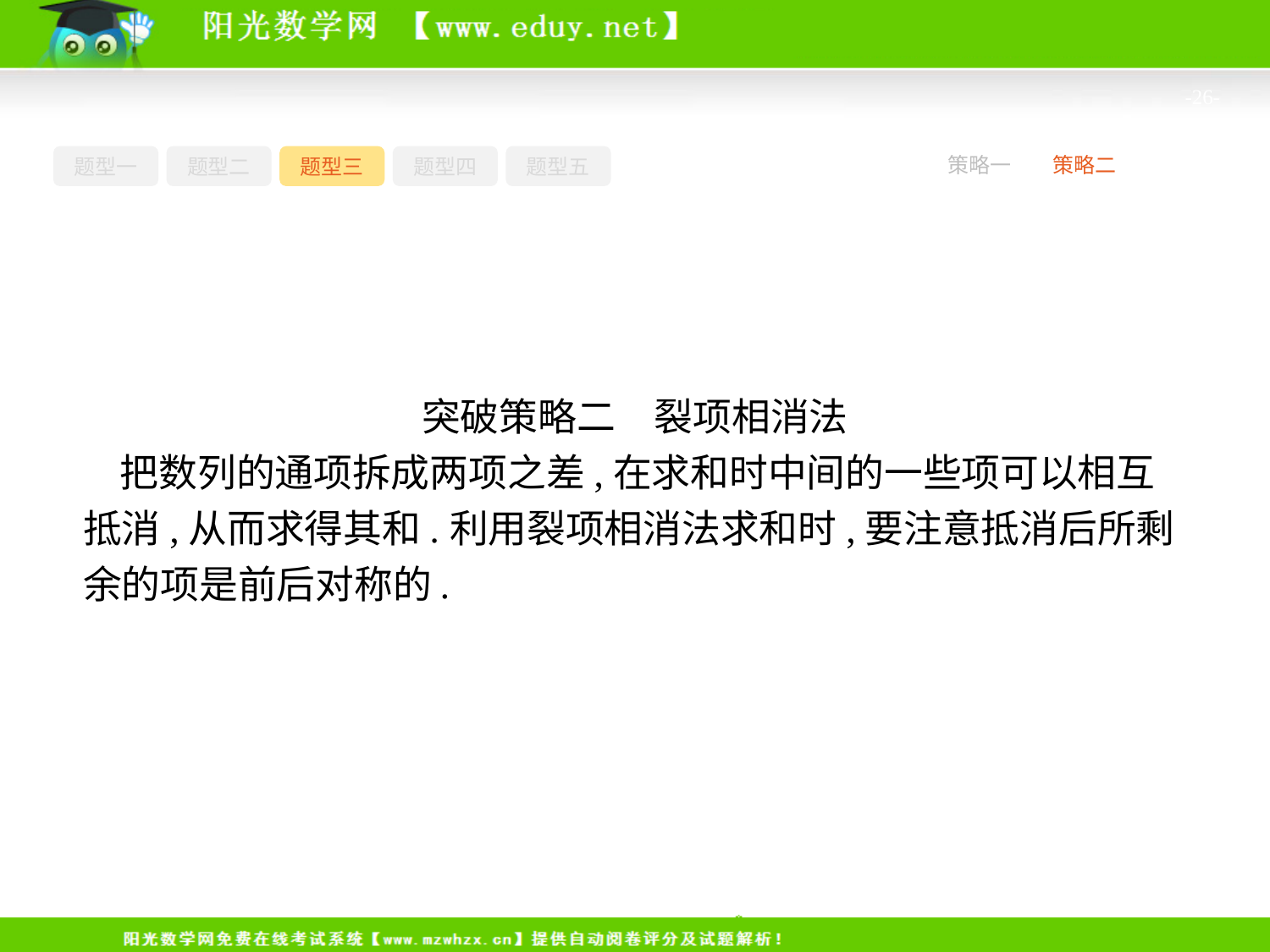

-26-
题型一
题型二
题型三
题型四
题型五
策略一
策略二
突破策略二　裂项相消法
把数列的通项拆成两项之差,在求和时中间的一些项可以相互抵消,从而求得其和.利用裂项相消法求和时,要注意抵消后所剩余的项是前后对称的.